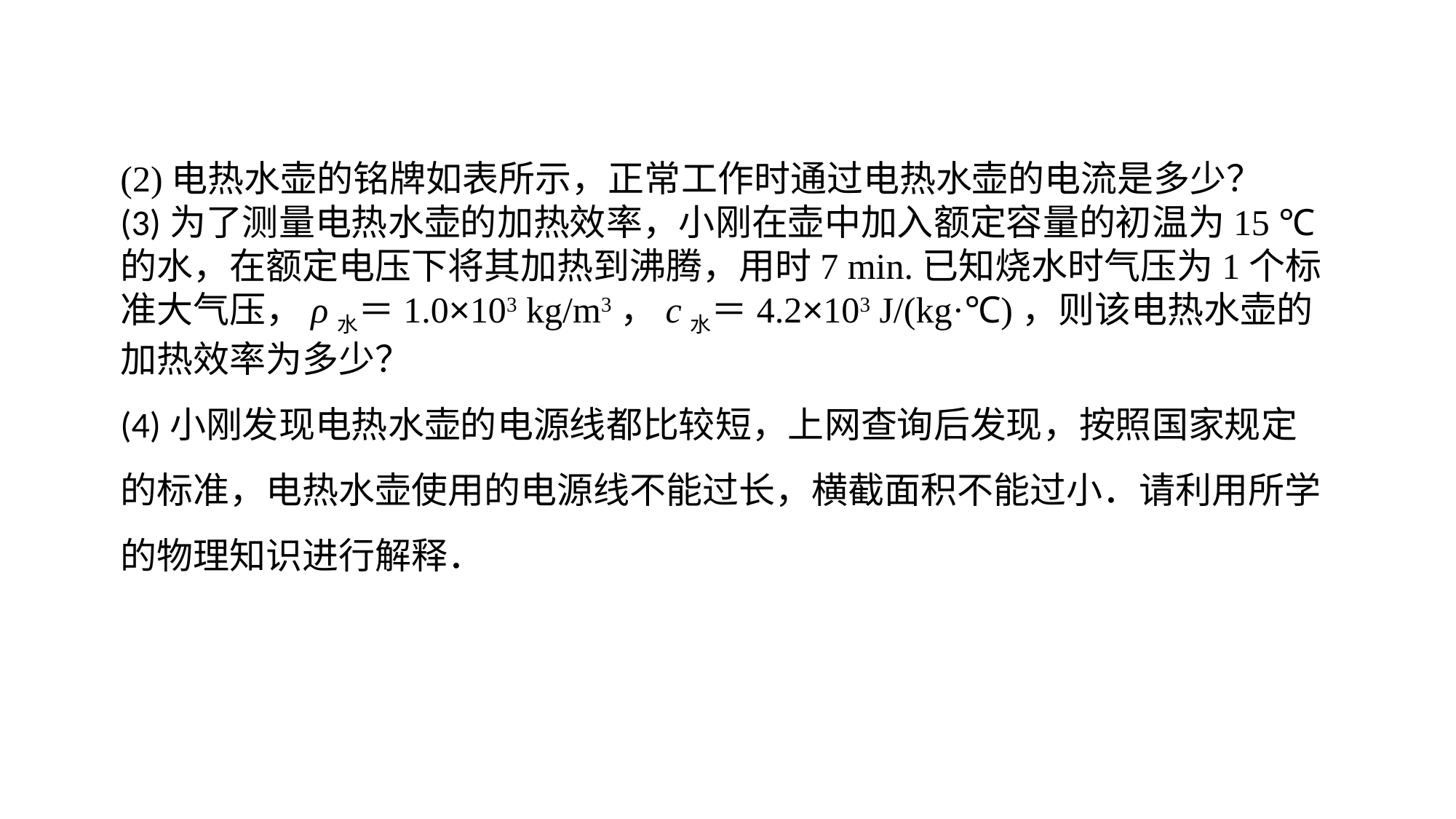

(2)电热水壶的铭牌如表所示，正常工作时通过电热水壶的电流是多少？(3)为了测量电热水壶的加热效率，小刚在壶中加入额定容量的初温为15 ℃的水，在额定电压下将其加热到沸腾，用时7 min.已知烧水时气压为1个标准大气压，ρ水＝1.0×103 kg/m3，c水＝4.2×103 J/(kg·℃)，则该电热水壶的加热效率为多少？(4)小刚发现电热水壶的电源线都比较短，上网查询后发现，按照国家规定的标准，电热水壶使用的电源线不能过长，横截面积不能过小．请利用所学的物理知识进行解释．